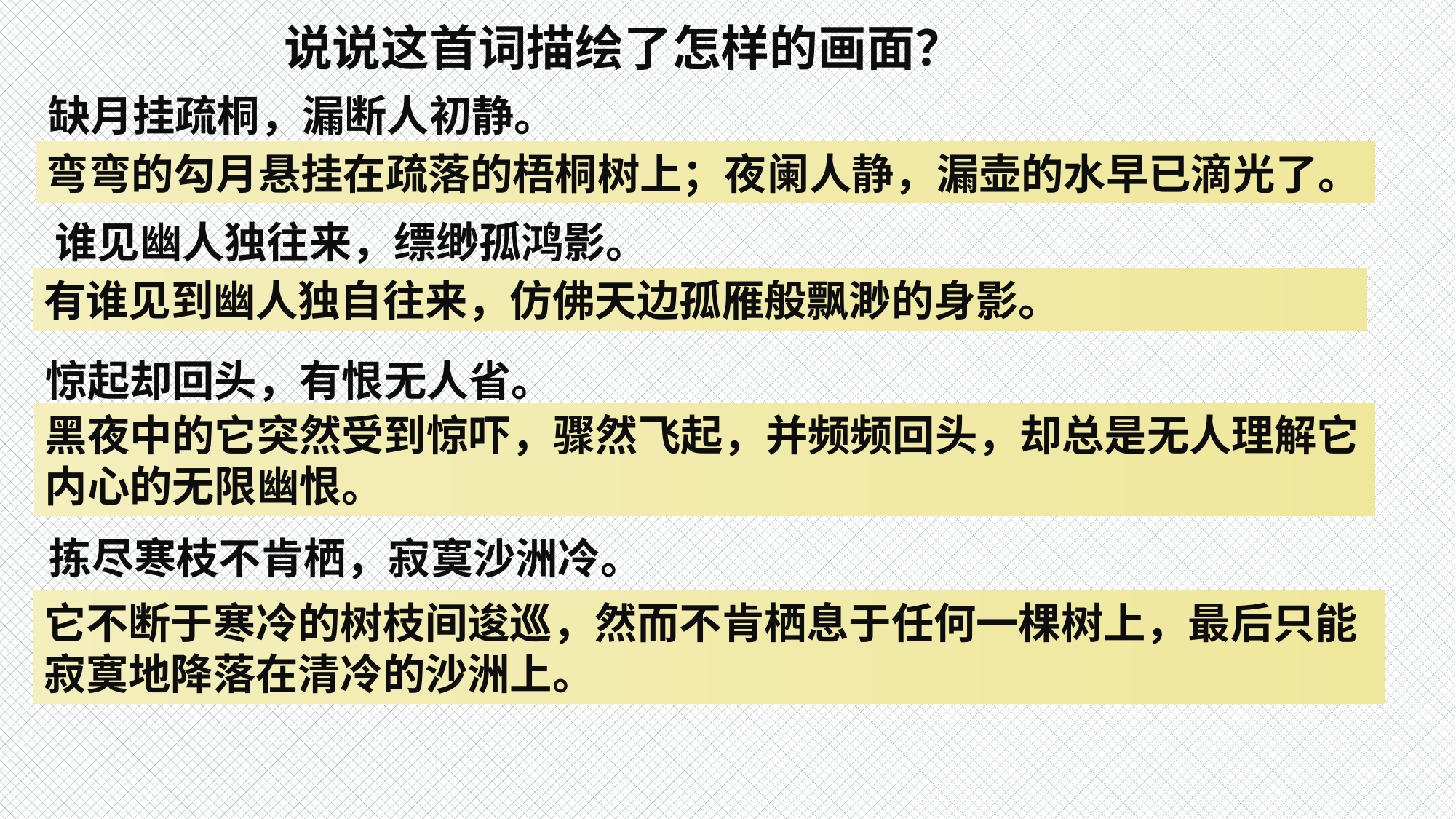

说说这首词描绘了怎样的画面？
缺月挂疏桐，漏断人初静。
弯弯的勾月悬挂在疏落的梧桐树上；夜阑人静，漏壶的水早已滴光了。
谁见幽人独往来，缥缈孤鸿影。
有谁见到幽人独自往来，仿佛天边孤雁般飘渺的身影。
惊起却回头，有恨无人省。
黑夜中的它突然受到惊吓，骤然飞起，并频频回头，却总是无人理解它内心的无限幽恨。
拣尽寒枝不肯栖，寂寞沙洲冷。
它不断于寒冷的树枝间逡巡，然而不肯栖息于任何一棵树上，最后只能寂寞地降落在清冷的沙洲上。